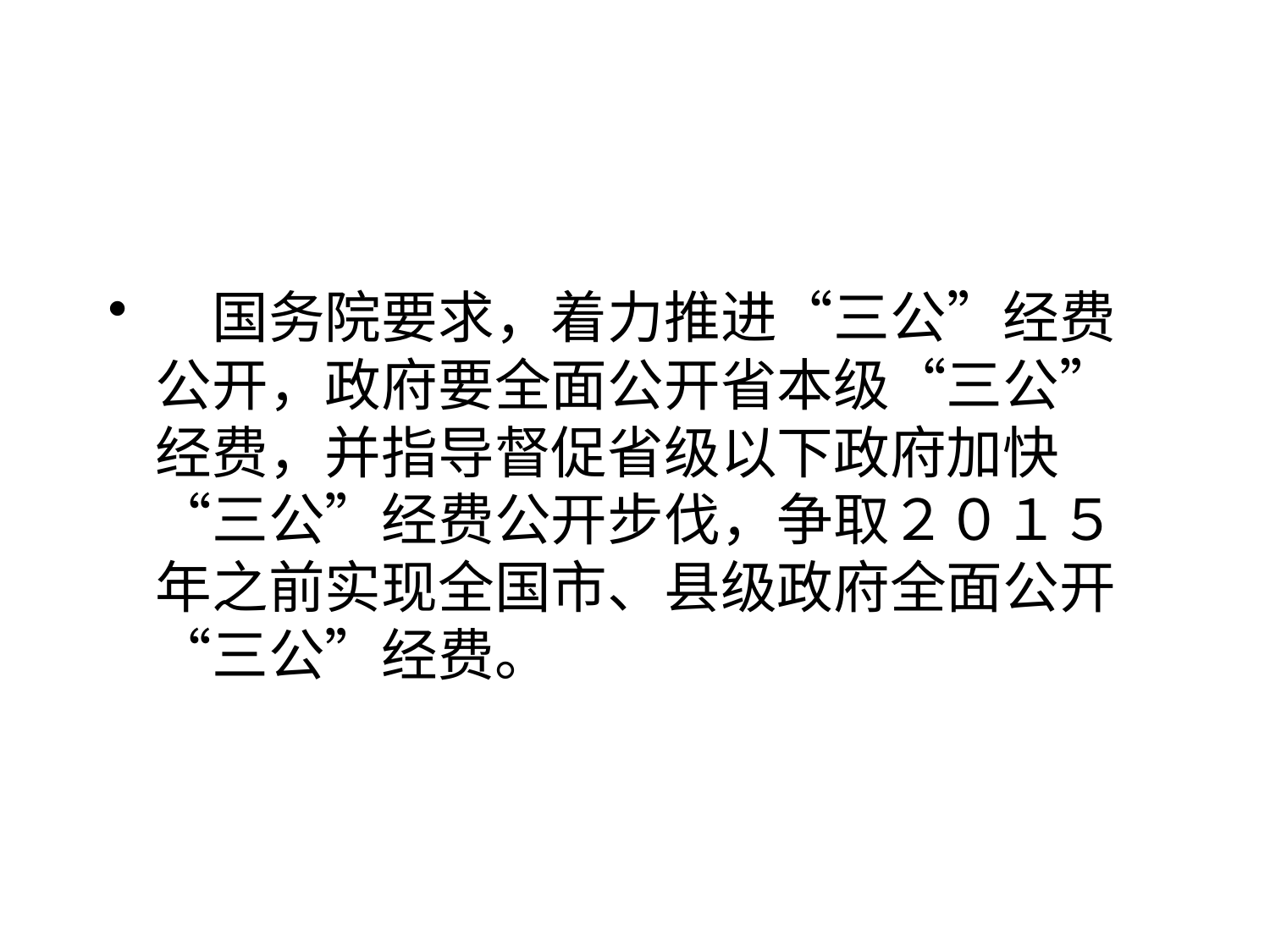

#
　国务院要求，着力推进“三公”经费公开，政府要全面公开省本级“三公”经费，并指导督促省级以下政府加快“三公”经费公开步伐，争取２０１５年之前实现全国市、县级政府全面公开“三公”经费。